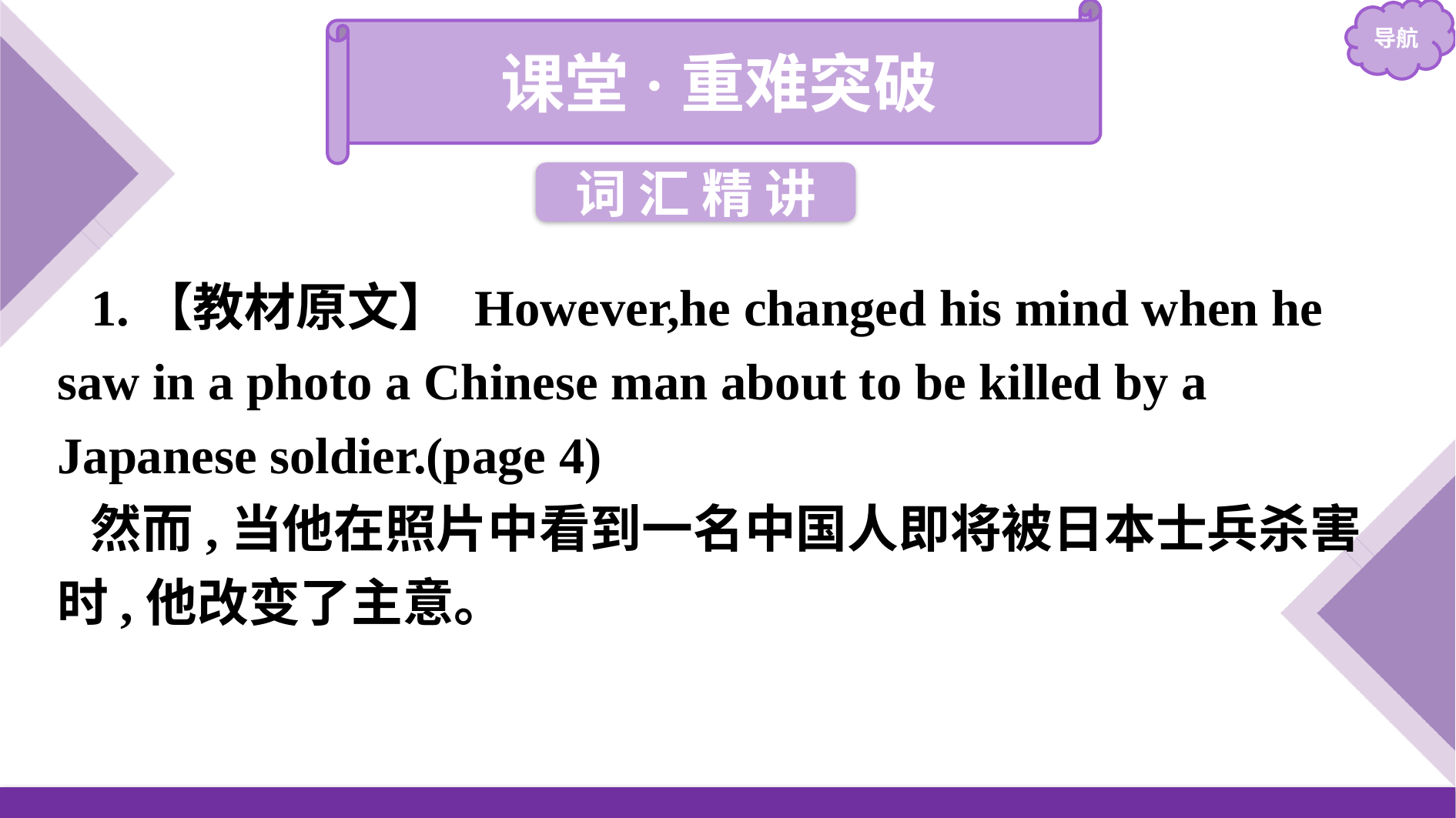

课堂·重难突破
词 汇 精 讲
1.【教材原文】 However,he changed his mind when he saw in a photo a Chinese man about to be killed by a Japanese soldier.(page 4)
然而,当他在照片中看到一名中国人即将被日本士兵杀害时,他改变了主意。